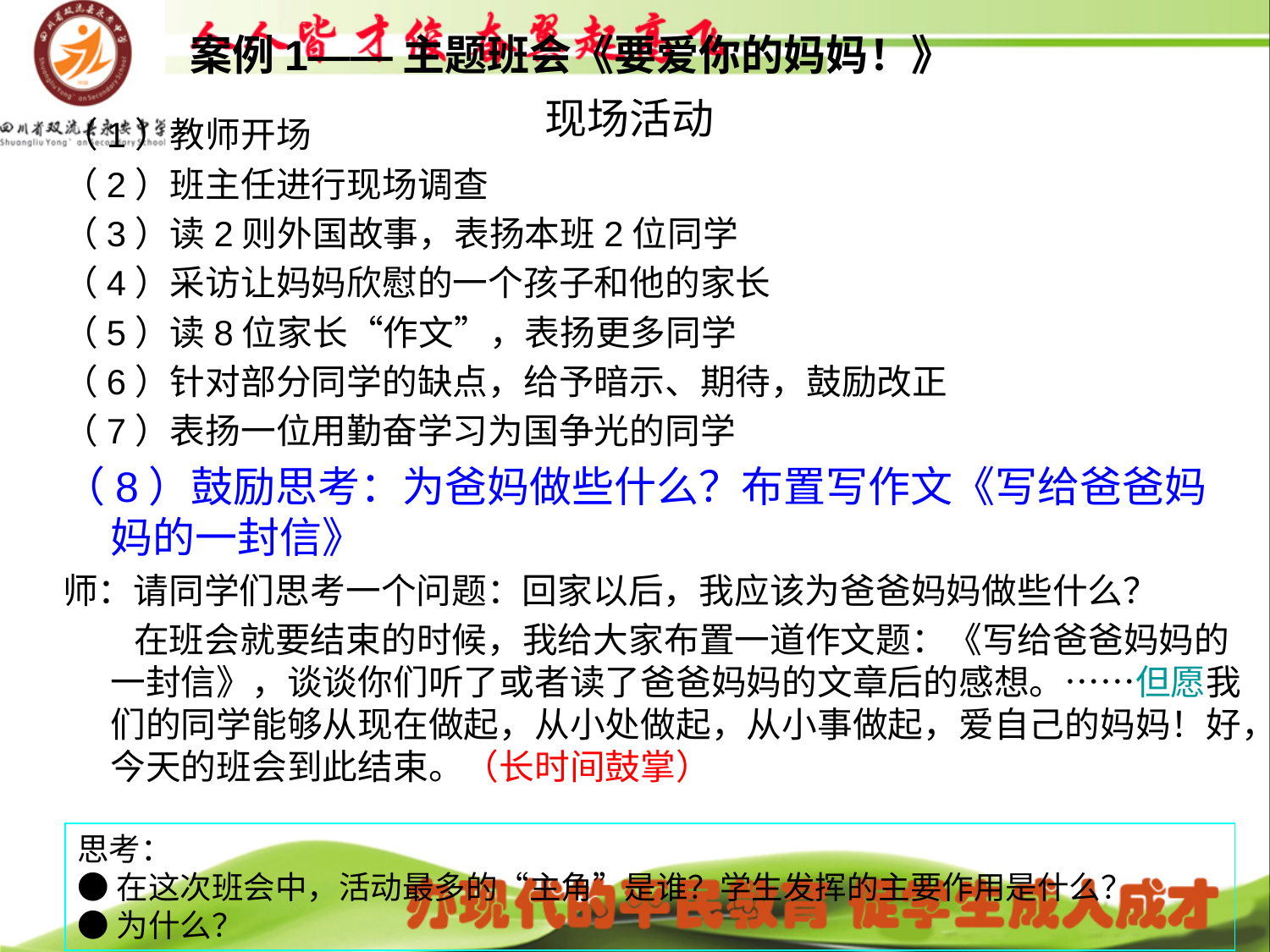

案例1——主题班会《要爱你的妈妈！》
现场活动
# （1）教师开场
（2）班主任进行现场调查
（3）读2则外国故事，表扬本班2位同学
（4）采访让妈妈欣慰的一个孩子和他的家长
（5）读8位家长“作文”，表扬更多同学
（6）针对部分同学的缺点，给予暗示、期待，鼓励改正
（7）表扬一位用勤奋学习为国争光的同学
（8）鼓励思考：为爸妈做些什么？布置写作文《写给爸爸妈妈的一封信》
师：请同学们思考一个问题：回家以后，我应该为爸爸妈妈做些什么？
        在班会就要结束的时候，我给大家布置一道作文题：《写给爸爸妈妈的一封信》，谈谈你们听了或者读了爸爸妈妈的文章后的感想。……但愿我们的同学能够从现在做起，从小处做起，从小事做起，爱自己的妈妈！好，今天的班会到此结束。（长时间鼓掌）
思考：
●在这次班会中，活动最多的“主角”是谁？学生发挥的主要作用是什么？
●为什么？